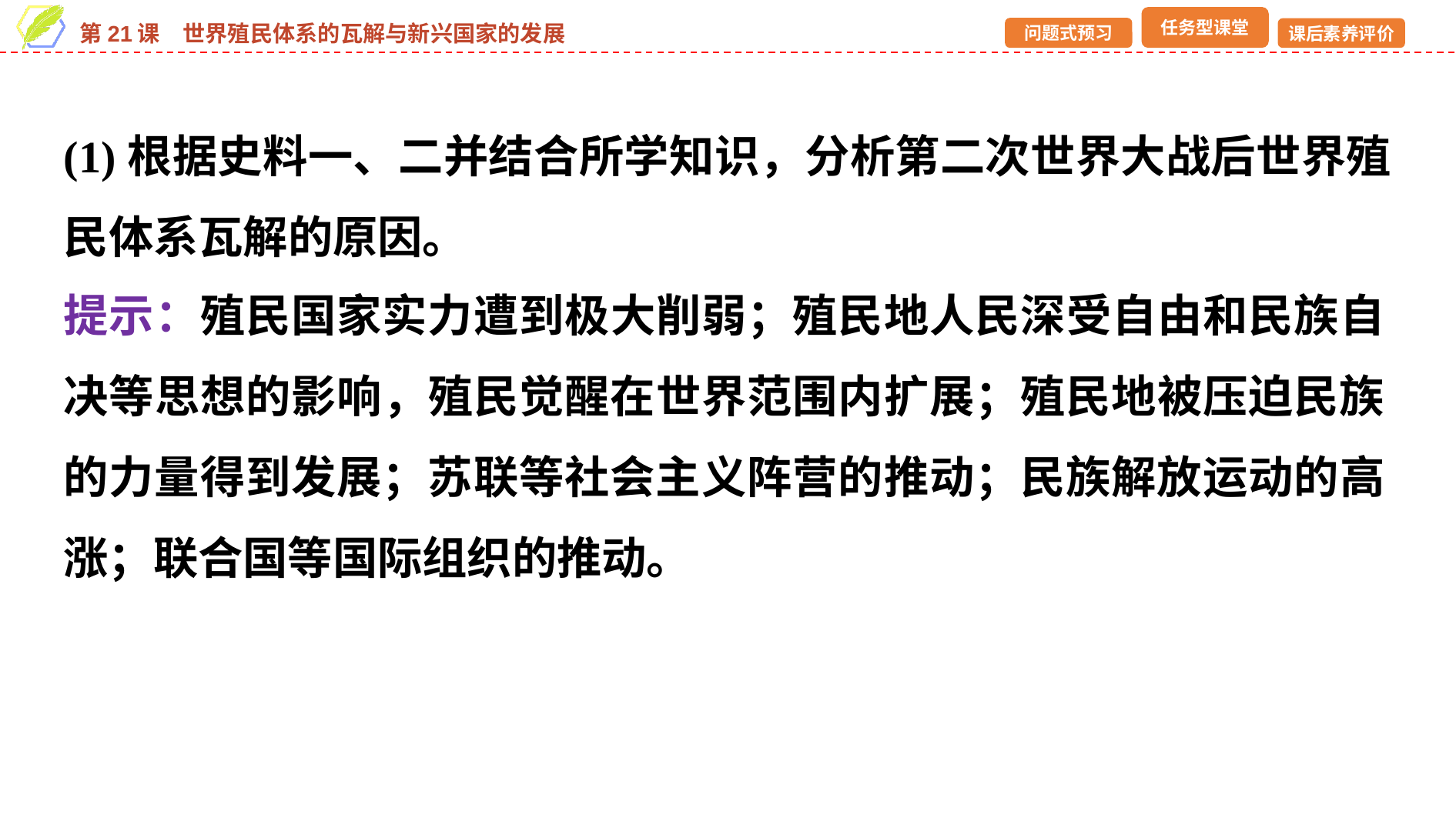

(1)根据史料一、二并结合所学知识，分析第二次世界大战后世界殖民体系瓦解的原因。
提示：殖民国家实力遭到极大削弱；殖民地人民深受自由和民族自决等思想的影响，殖民觉醒在世界范围内扩展；殖民地被压迫民族的力量得到发展；苏联等社会主义阵营的推动；民族解放运动的高涨；联合国等国际组织的推动。